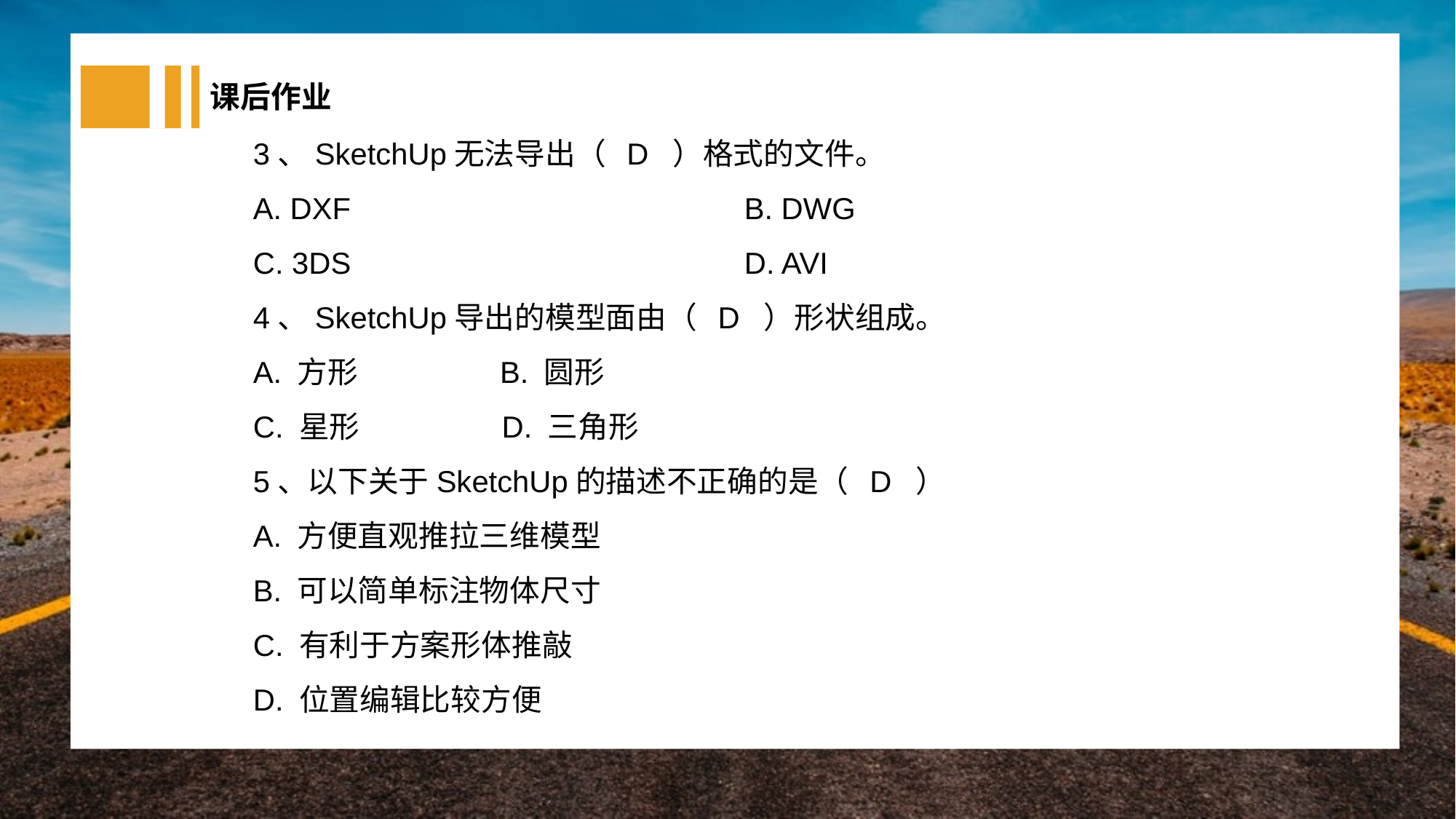

课后作业

3、SketchUp无法导出（  D  ）格式的文件。
A. DXF				B. DWG
C. 3DS				D. AVI
4、SketchUp导出的模型面由（  D  ）形状组成。
A. 方形                    B. 圆形
C. 星形                    D. 三角形
5、以下关于SketchUp的描述不正确的是（  D  ）
A. 方便直观推拉三维模型
B. 可以简单标注物体尺寸
C. 有利于方案形体推敲
D. 位置编辑比较方便